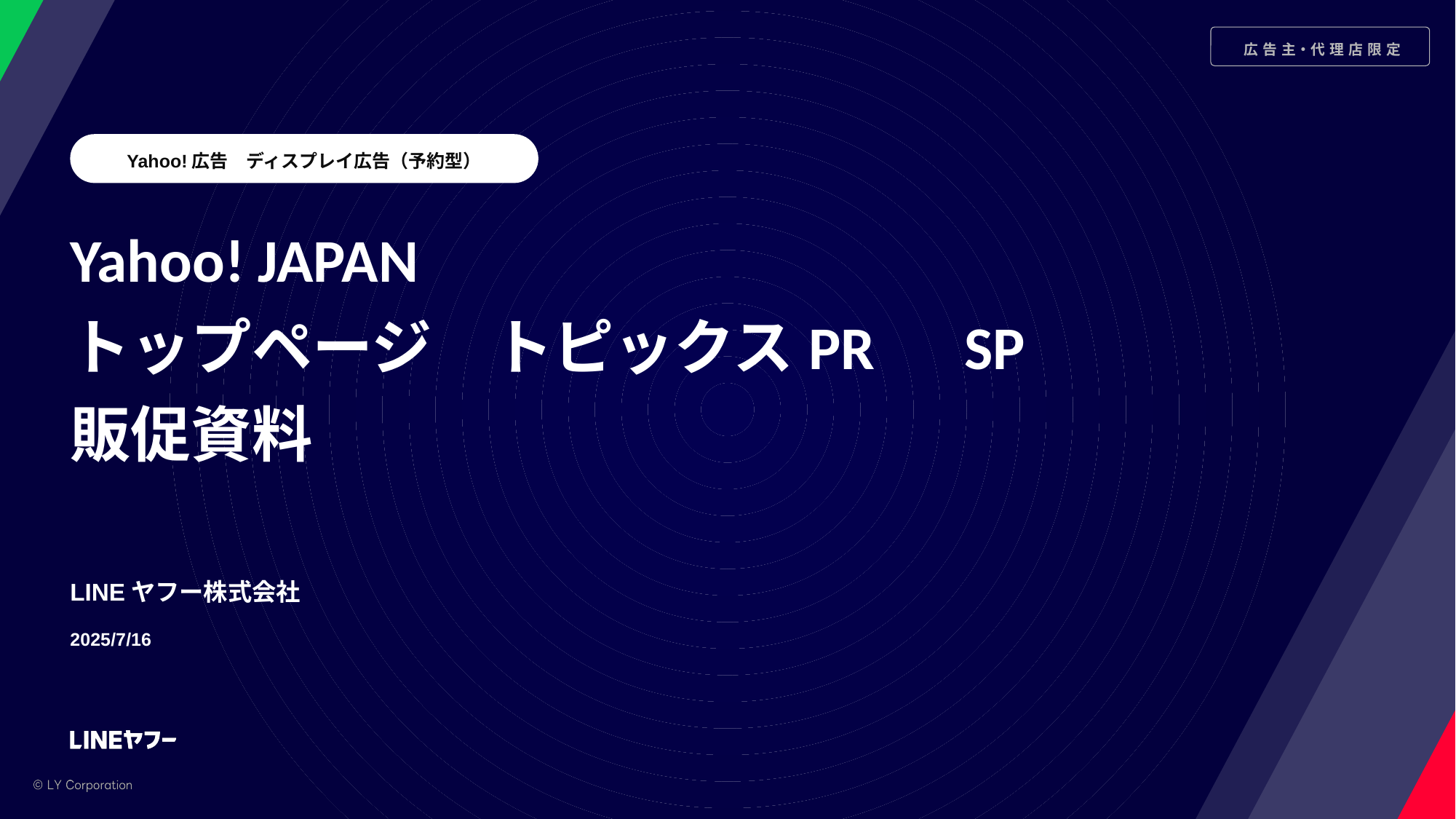

Yahoo!広告　ディスプレイ広告（予約型）
Yahoo! JAPAN
トップページ　トピックスPR　SP
販促資料
LINEヤフー株式会社
2025/7/16